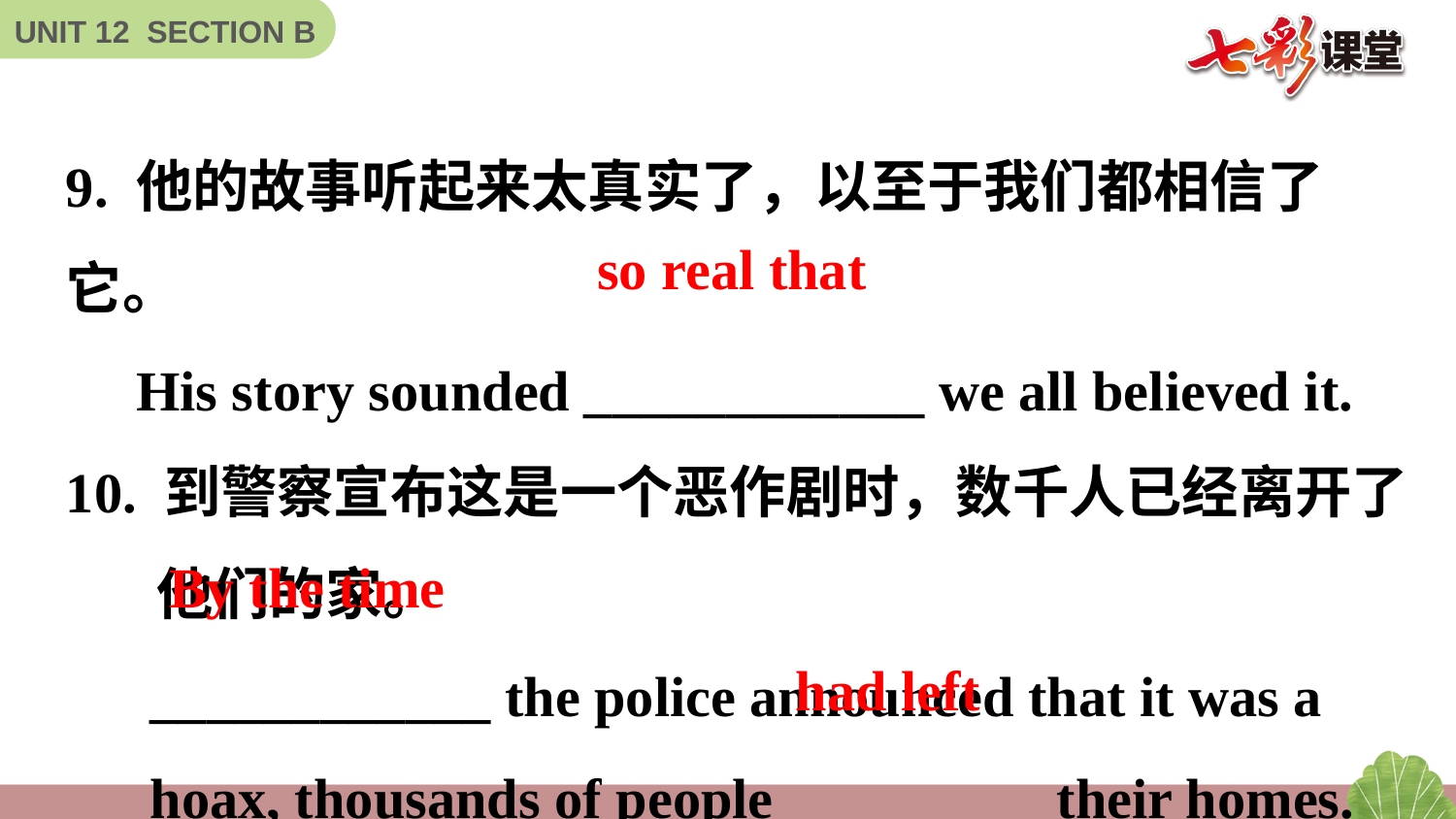

9. 他的故事听起来太真实了，以至于我们都相信了它。
     His story sounded ____________ we all believed it.
10. 到警察宣布这是一个恶作剧时，数千人已经离开了
      他们的家。
      ____________ the police announced that it was a
      hoax, thousands of people _________ their homes.
so real that
By the time
had left